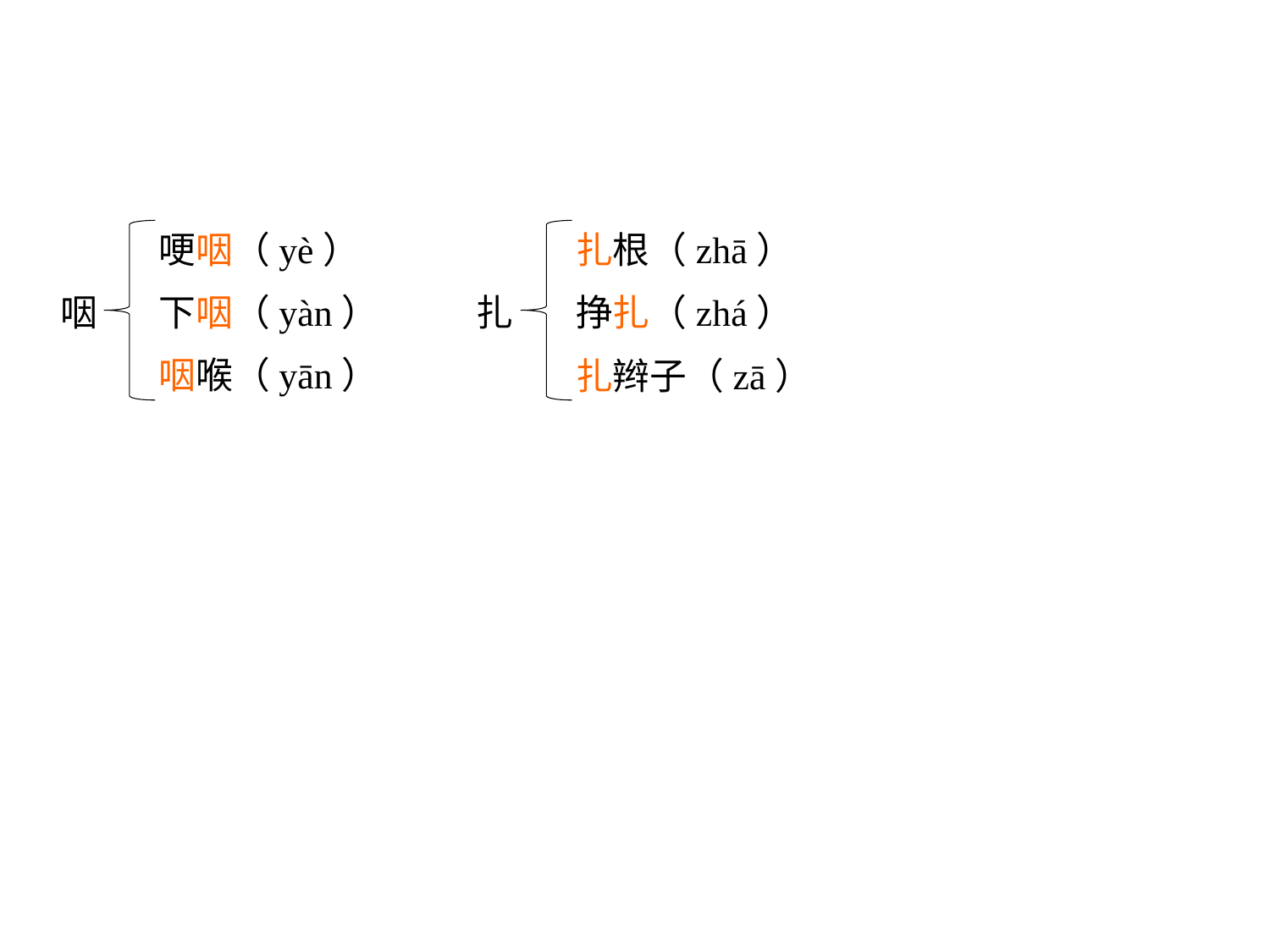

哽咽（yè）
咽
下咽（yàn）
扎根（zhā）
扎
挣扎（zhá）
扎辫子（zā）
咽喉（yān）